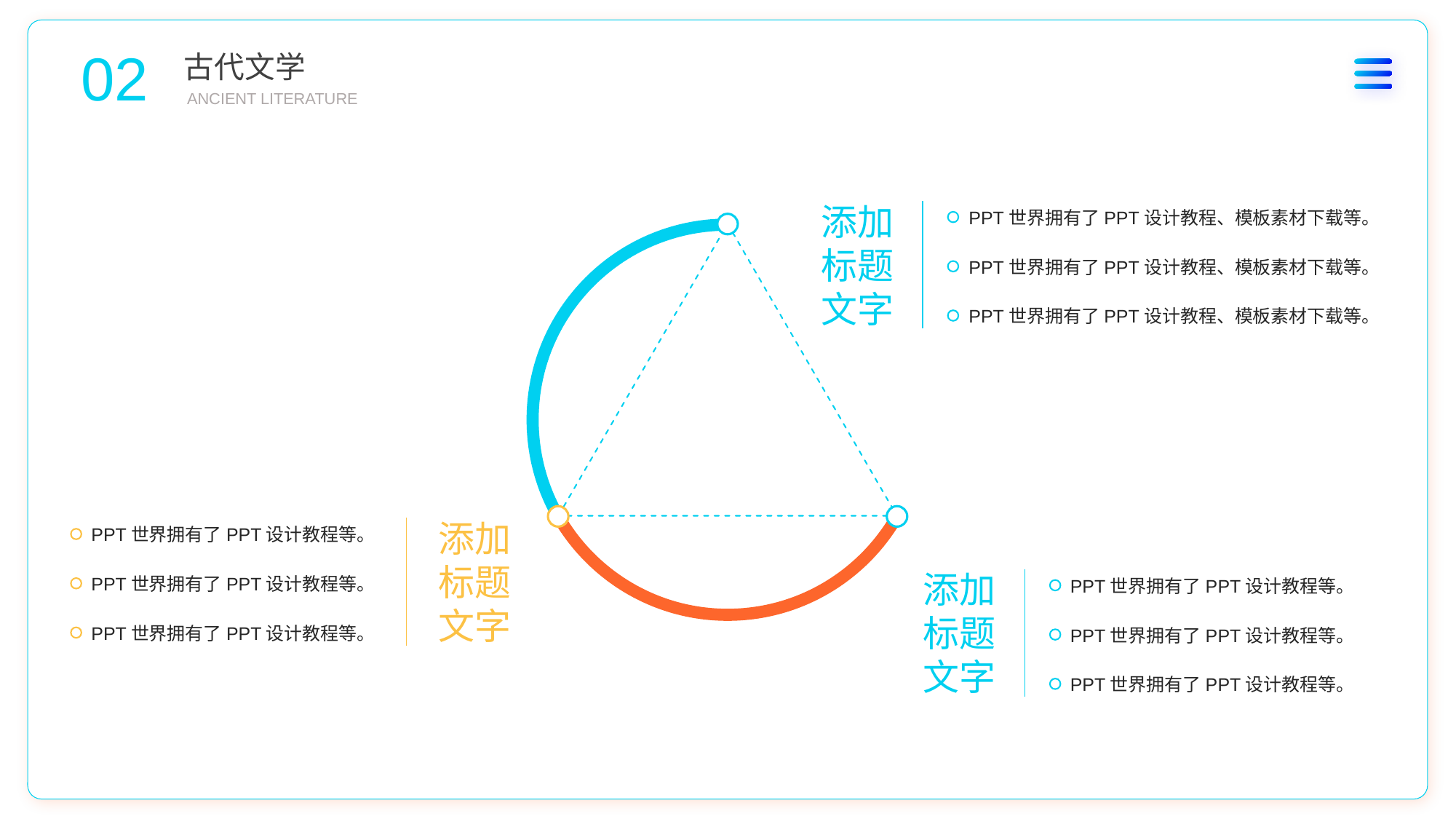

02
古代文学

ANCIENT LITERATURE

添加
标题
文字
PPT世界拥有了PPT设计教程、模板素材下载等。

PPT世界拥有了PPT设计教程、模板素材下载等。

PPT世界拥有了PPT设计教程、模板素材下载等。

添加
标题
文字

PPT世界拥有了PPT设计教程等。

添加
标题
文字
PPT世界拥有了PPT设计教程等。
PPT世界拥有了PPT设计教程等。

PPT世界拥有了PPT设计教程等。
PPT世界拥有了PPT设计教程等。

PPT世界拥有了PPT设计教程等。